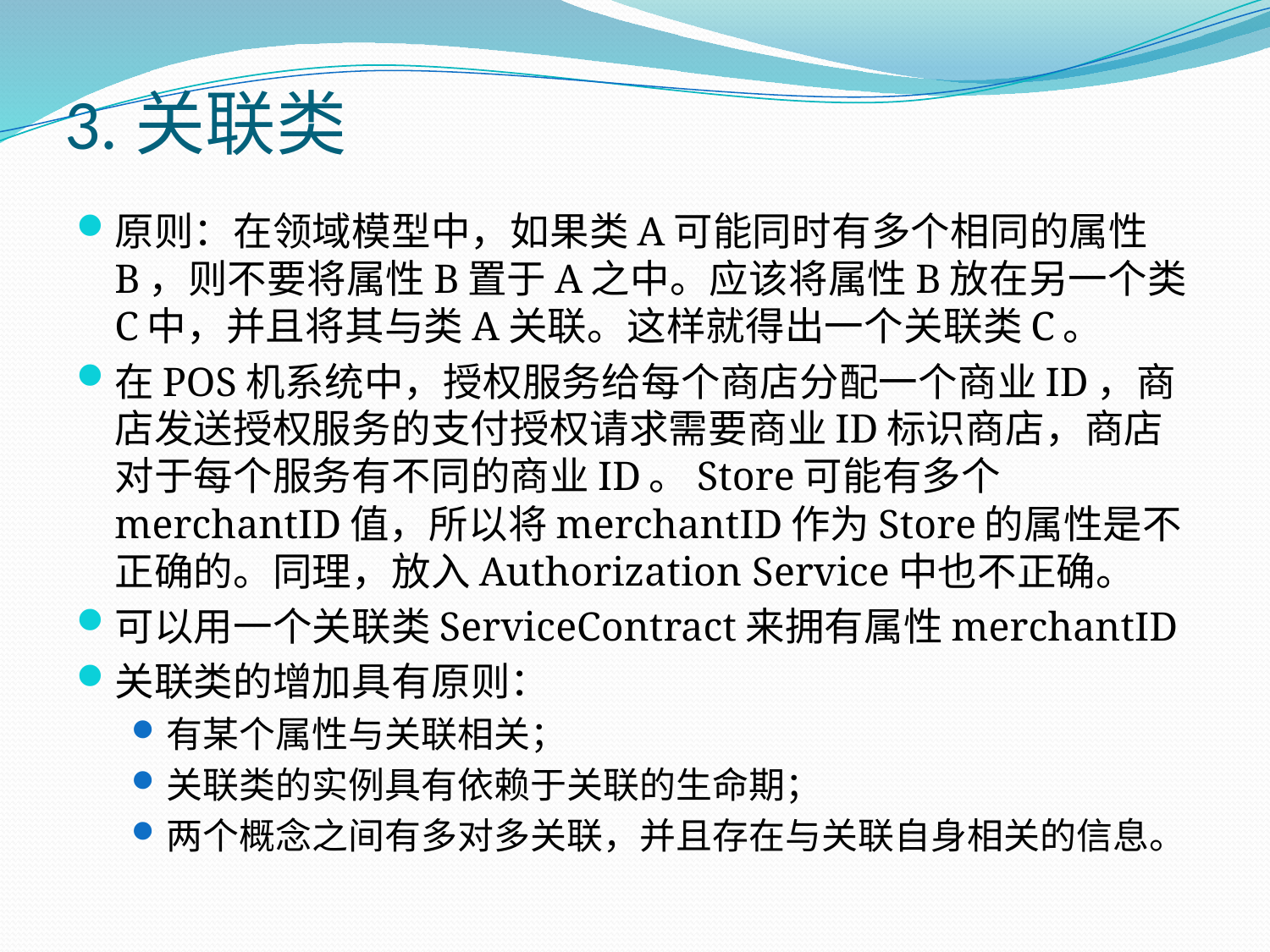

# 3.关联类
原则：在领域模型中，如果类A可能同时有多个相同的属性B，则不要将属性B置于A之中。应该将属性B放在另一个类C中，并且将其与类A关联。这样就得出一个关联类C。
在POS机系统中，授权服务给每个商店分配一个商业ID，商店发送授权服务的支付授权请求需要商业ID标识商店，商店对于每个服务有不同的商业ID。Store可能有多个merchantID值，所以将merchantID作为Store的属性是不正确的。同理，放入Authorization Service中也不正确。
可以用一个关联类ServiceContract来拥有属性merchantID
关联类的增加具有原则：
有某个属性与关联相关；
关联类的实例具有依赖于关联的生命期；
两个概念之间有多对多关联，并且存在与关联自身相关的信息。